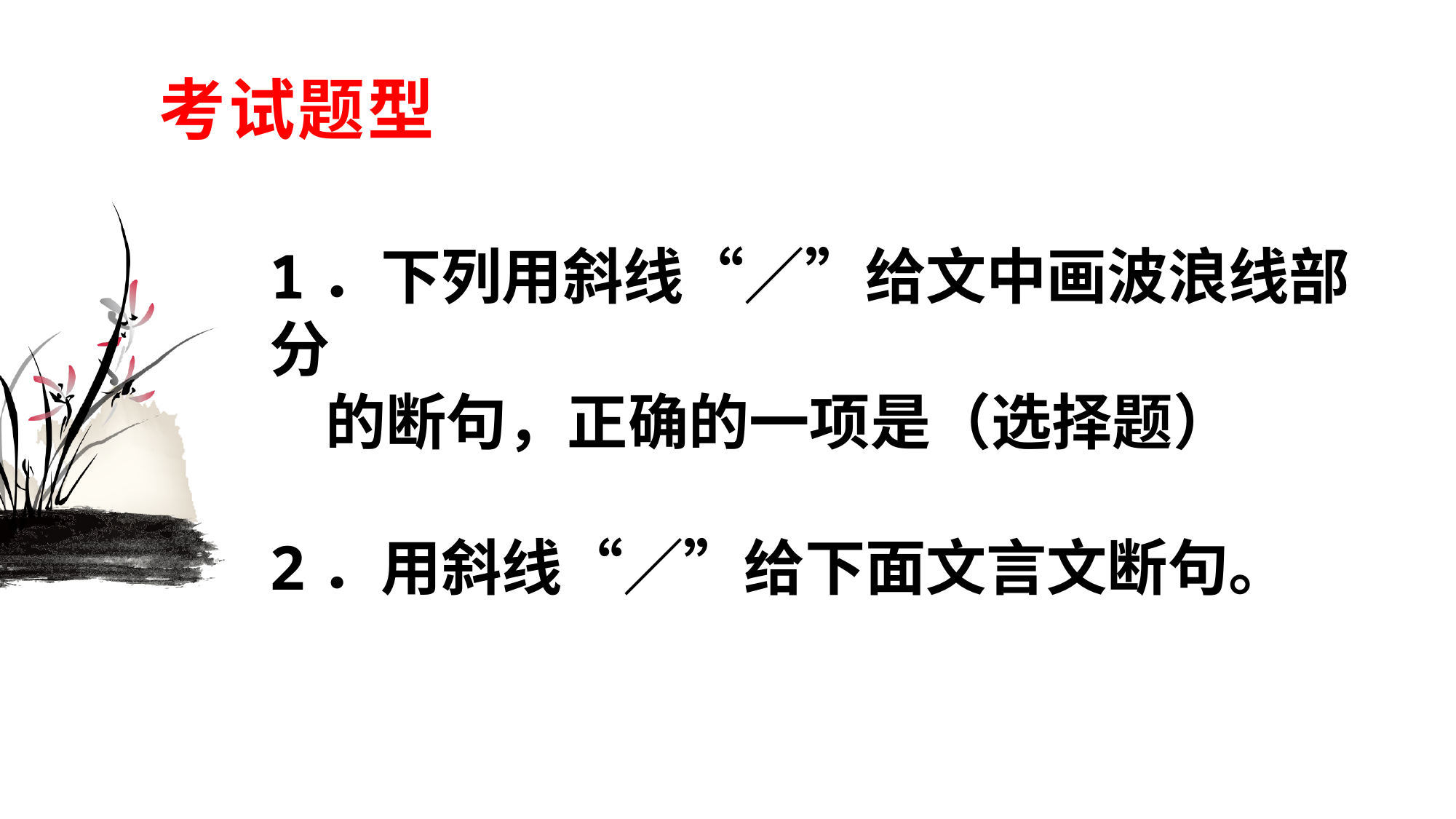

# 考试题型
1．下列用斜线“／”给文中画波浪线部分
   的断句，正确的一项是（选择题）

2．用斜线“／”给下面文言文断句。